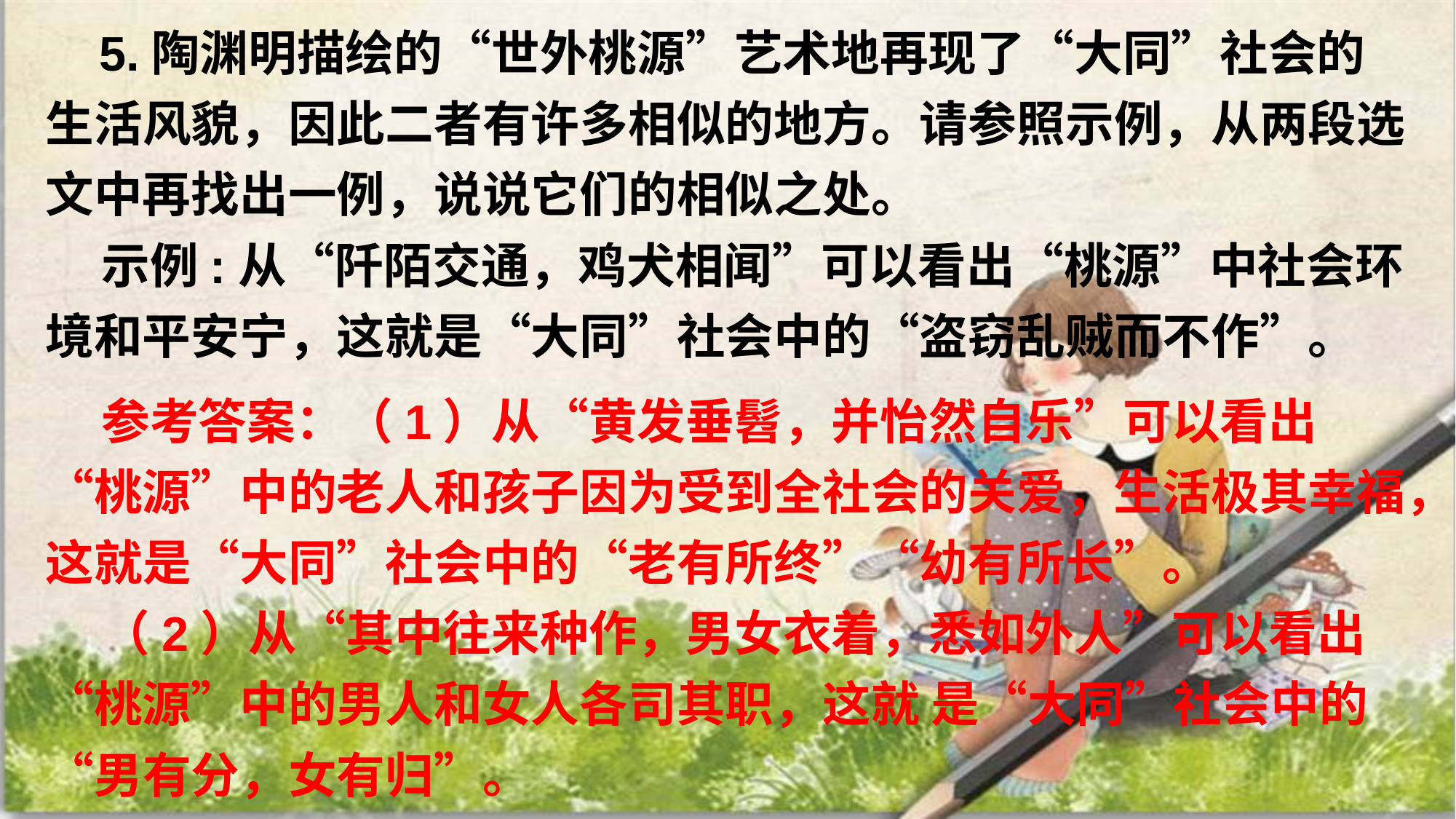

5.陶渊明描绘的“世外桃源”艺术地再现了“大同”社会的生活风貌，因此二者有许多相似的地方。请参照示例，从两段选文中再找出一例，说说它们的相似之处。
    示例:从“阡陌交通，鸡犬相闻”可以看出“桃源”中社会环境和平安宁，这就是“大同”社会中的“盗窃乱贼而不作”。
    参考答案：（1）从“黄发垂髫，并怡然自乐”可以看出“桃源”中的老人和孩子因为受到全社会的关爱，生活极其幸福，这就是“大同”社会中的“老有所终”“幼有所长”。
    （2）从“其中往来种作，男女衣着，悉如外人”可以看出“桃源”中的男人和女人各司其职，这就 是“大同”社会中的“男有分，女有归”。